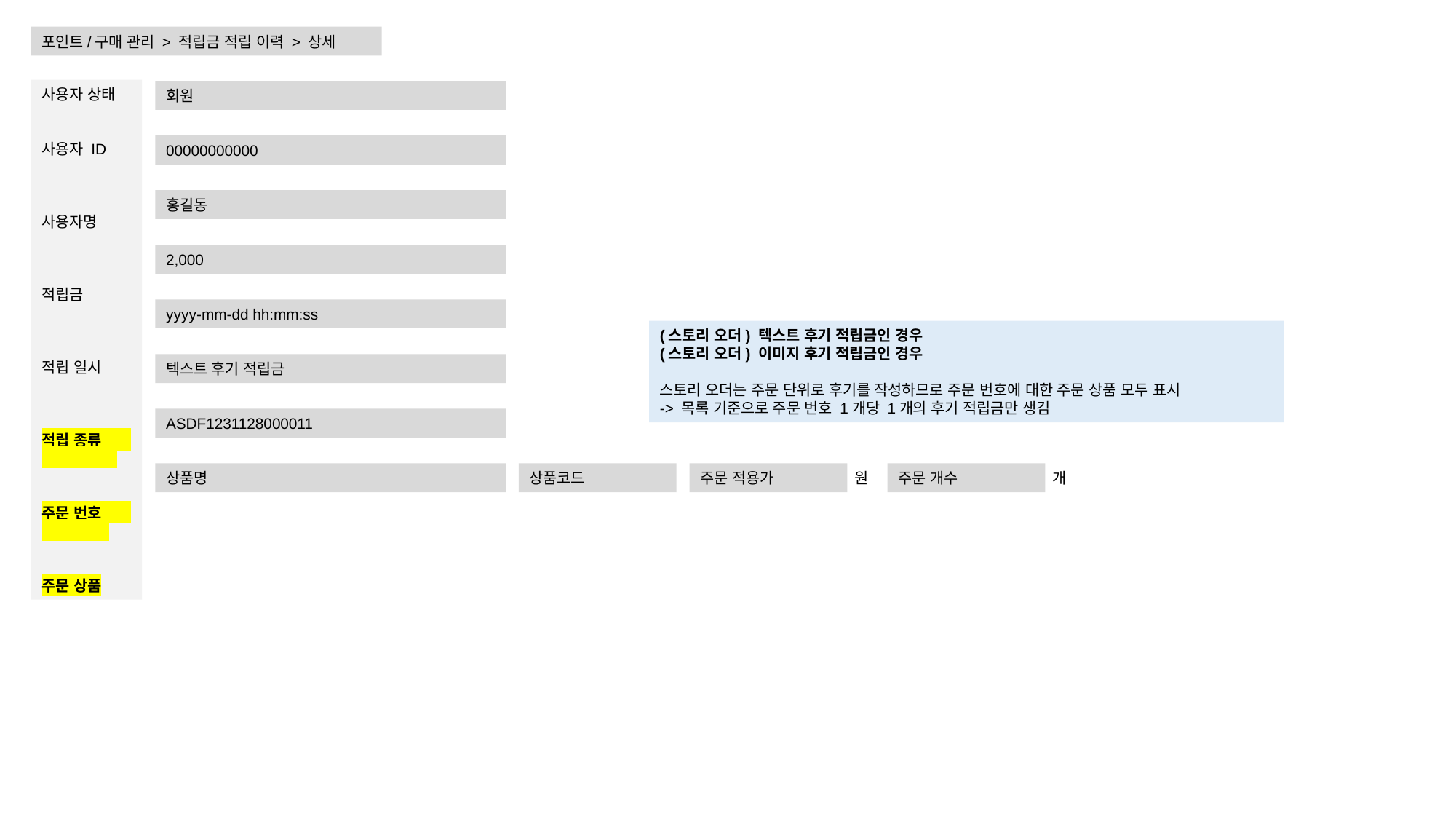

포인트/구매 관리 > 적립금 적립 이력 > 상세
사용자 상태

사용자 ID

사용자명

적립금

적립 일시

적립 종류

주문 번호

주문 상품
회원
00000000000
홍길동
2,000
yyyy-mm-dd hh:mm:ss
(스토리 오더) 텍스트 후기 적립금인 경우
(스토리 오더) 이미지 후기 적립금인 경우

스토리 오더는 주문 단위로 후기를 작성하므로 주문 번호에 대한 주문 상품 모두 표시
-> 목록 기준으로 주문 번호 1개당 1개의 후기 적립금만 생김
텍스트 후기 적립금
ASDF1231128000011
개
원
주문 적용가
주문 개수
상품코드
상품명